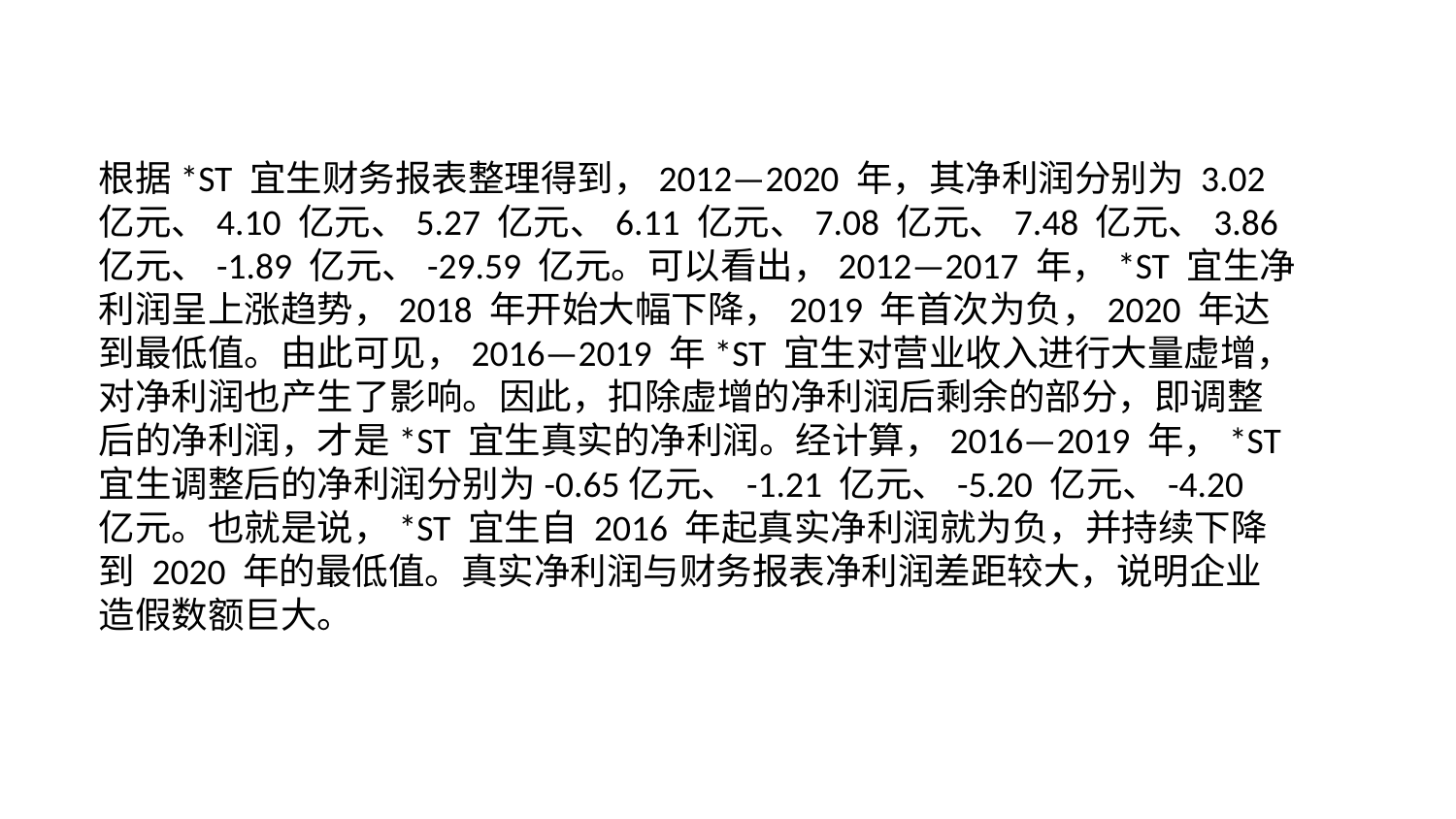

根据*ST 宜生财务报表整理得到，2012—2020 年，其净利润分别为 3.02亿元、4.10 亿元、5.27 亿元、6.11 亿元、7.08 亿元、7.48 亿元、3.86 亿元、-1.89 亿元、-29.59 亿元。可以看出，2012—2017 年，*ST 宜生净利润呈上涨趋势，2018 年开始大幅下降，2019 年首次为负，2020 年达到最低值。由此可见，2016—2019 年*ST 宜生对营业收入进行大量虚增，对净利润也产生了影响。因此，扣除虚增的净利润后剩余的部分，即调整后的净利润，才是*ST 宜生真实的净利润。经计算，2016—2019 年，*ST 宜生调整后的净利润分别为-0.65亿元、-1.21 亿元、-5.20 亿元、-4.20 亿元。也就是说，*ST 宜生自 2016 年起真实净利润就为负，并持续下降到 2020 年的最低值。真实净利润与财务报表净利润差距较大，说明企业造假数额巨大。